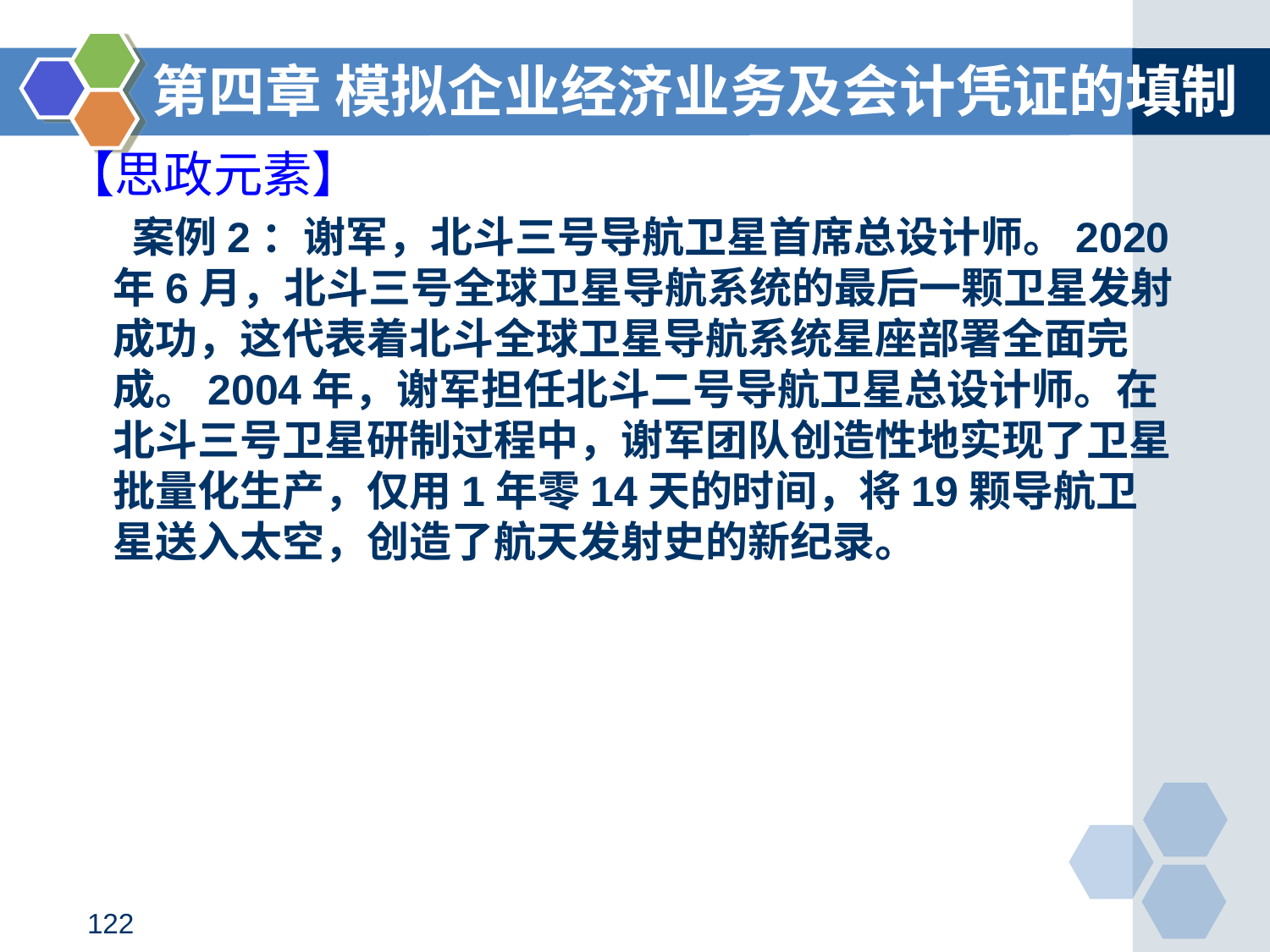

第四章 模拟企业经济业务及会计凭证的填制
【思政元素】
      案例2：谢军，北斗三号导航卫星首席总设计师。2020年6月，北斗三号全球卫星导航系统的最后一颗卫星发射成功，这代表着北斗全球卫星导航系统星座部署全面完成。2004年，谢军担任北斗二号导航卫星总设计师。在北斗三号卫星研制过程中，谢军团队创造性地实现了卫星批量化生产，仅用1年零14天的时间，将19颗导航卫星送入太空，创造了航天发射史的新纪录。